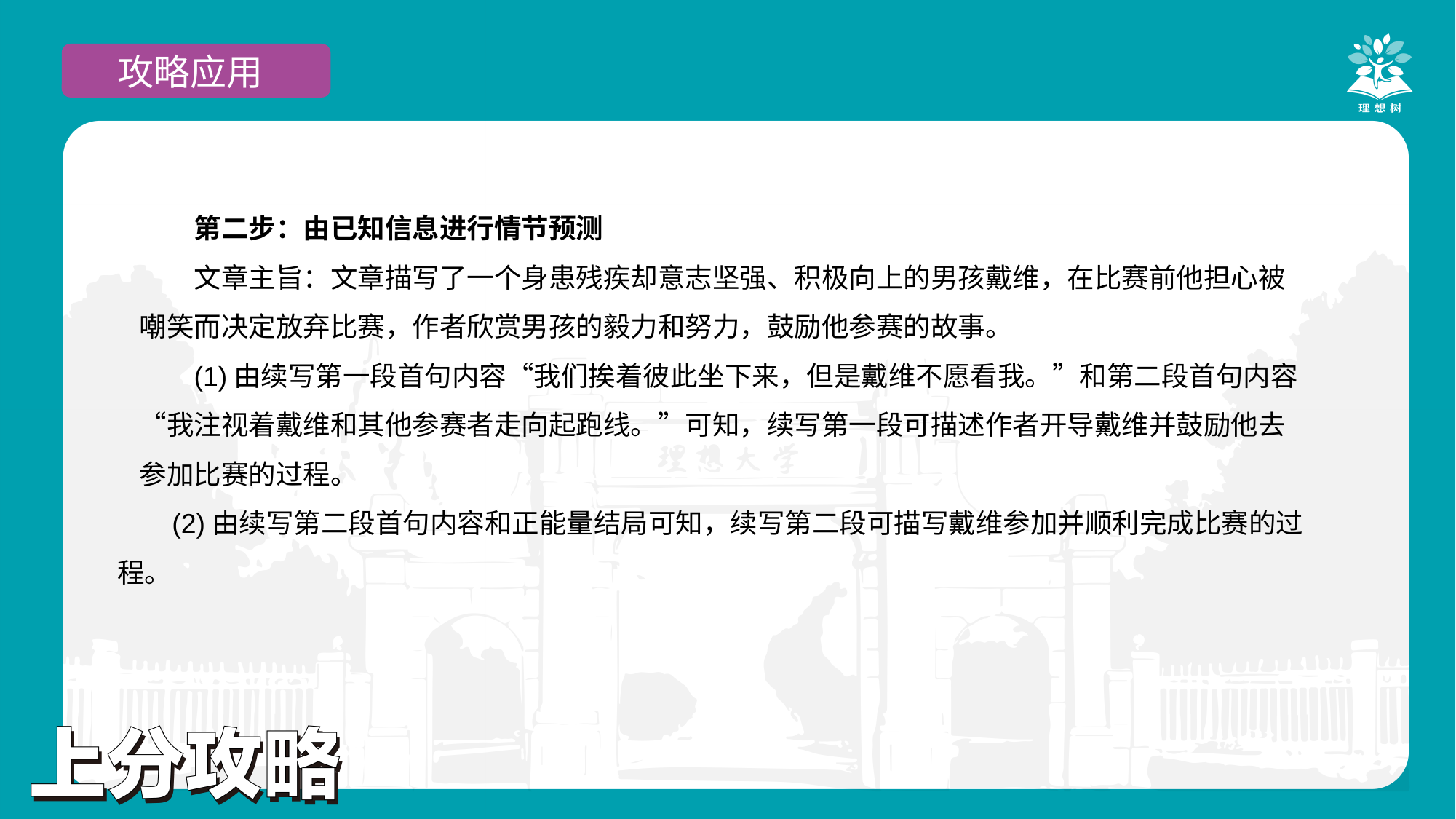

攻略应用
第二步：由已知信息进行情节预测
文章主旨：文章描写了一个身患残疾却意志坚强、积极向上的男孩戴维，在比赛前他担心被嘲笑而决定放弃比赛，作者欣赏男孩的毅力和努力，鼓励他参赛的故事。
(1)由续写第一段首句内容“我们挨着彼此坐下来，但是戴维不愿看我。”和第二段首句内容“我注视着戴维和其他参赛者走向起跑线。”可知，续写第一段可描述作者开导戴维并鼓励他去参加比赛的过程。
(2)由续写第二段首句内容和正能量结局可知，续写第二段可描写戴维参加并顺利完成比赛的过程。